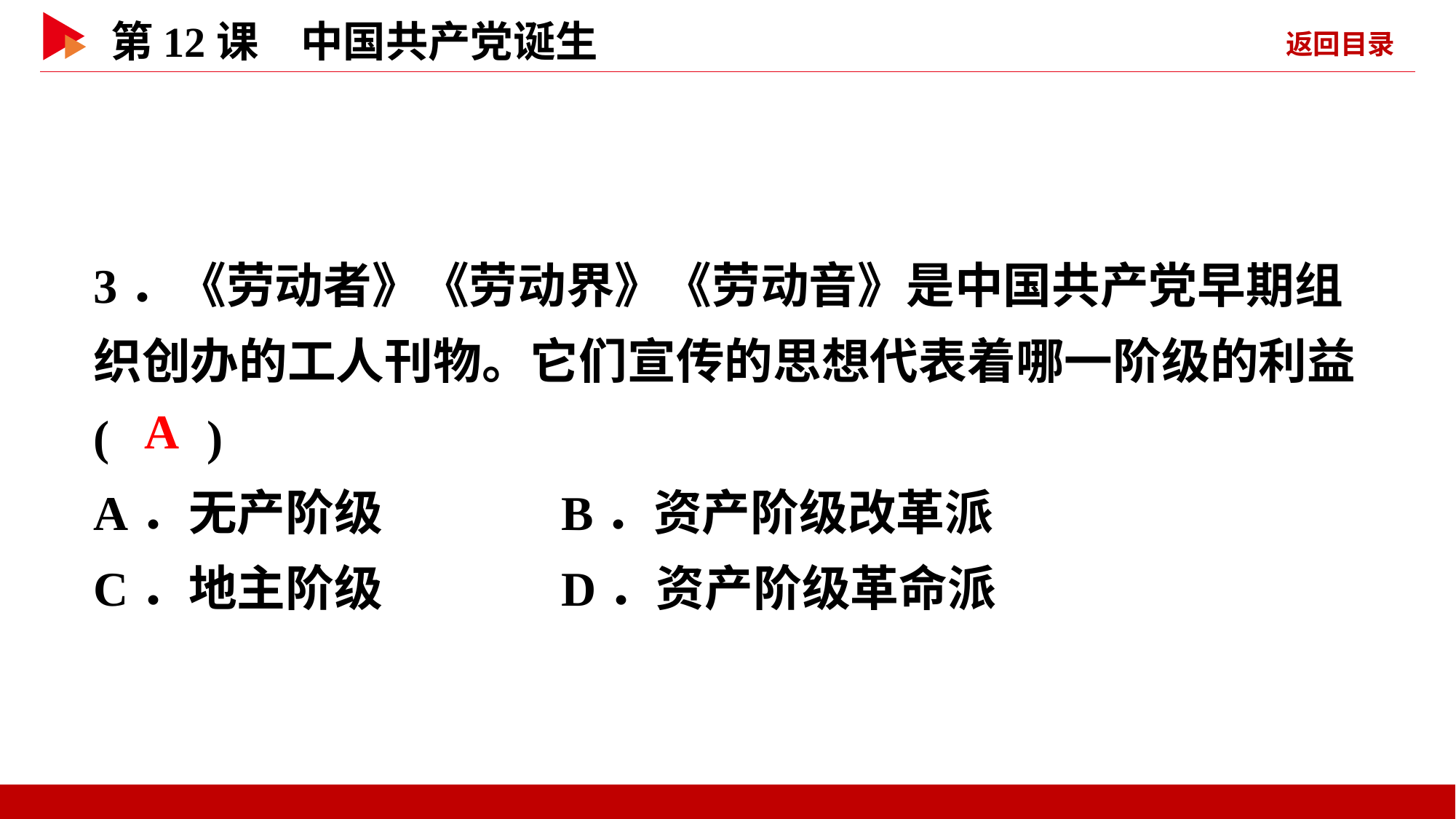

3．《劳动者》《劳动界》《劳动音》是中国共产党早期组织创办的工人刊物。它们宣传的思想代表着哪一阶级的利益(        )
A．无产阶级               B．资产阶级改革派
C．地主阶级               D．资产阶级革命派
   A